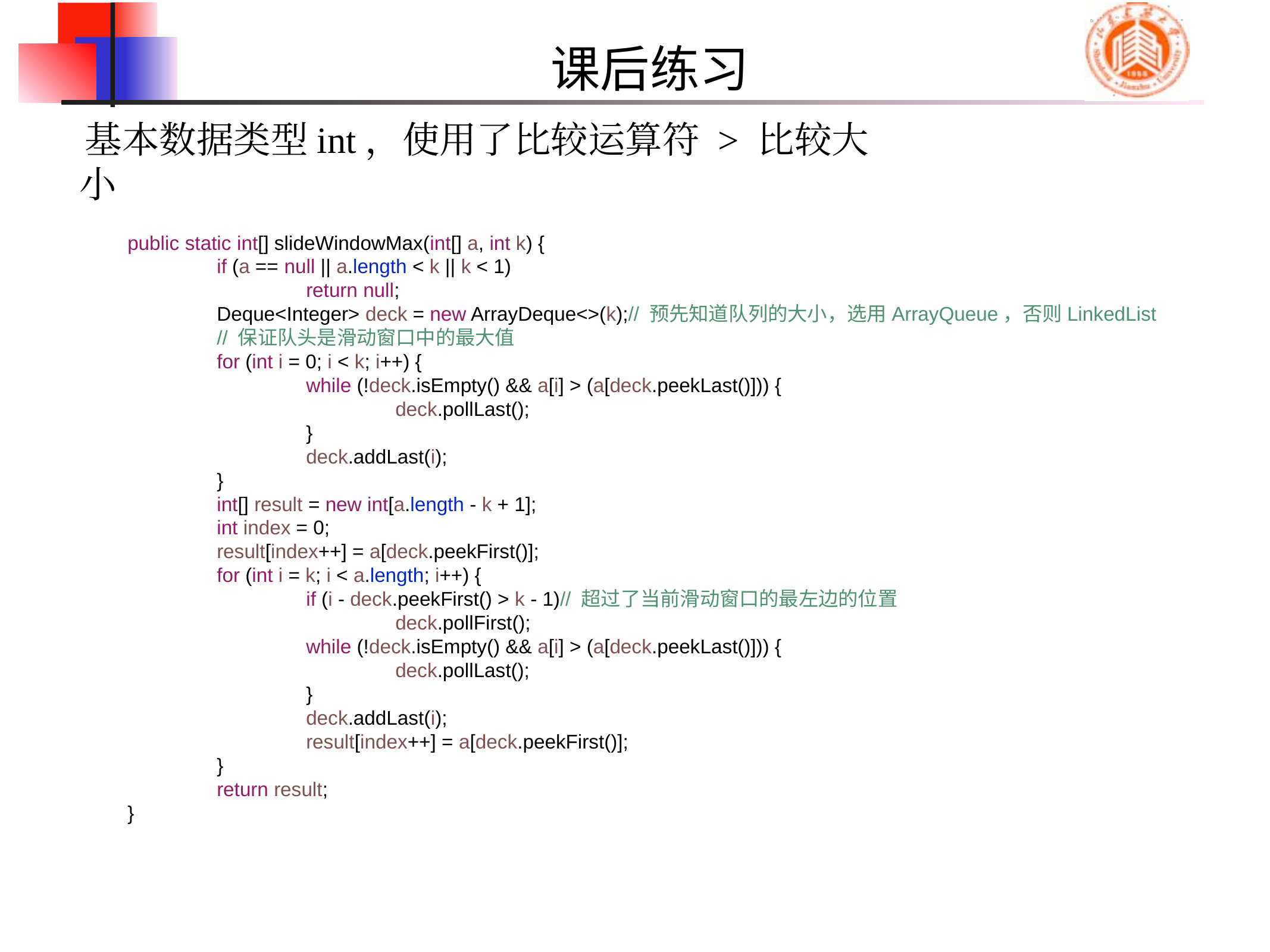

# 课后练习
基本数据类型int，使用了比较运算符 > 比较大小
	public static int[] slideWindowMax(int[] a, int k) {
		if (a == null || a.length < k || k < 1)
			return null;
		Deque<Integer> deck = new ArrayDeque<>(k);// 预先知道队列的大小，选用ArrayQueue，否则LinkedList
		// 保证队头是滑动窗口中的最大值
		for (int i = 0; i < k; i++) {
			while (!deck.isEmpty() && a[i] > (a[deck.peekLast()])) {
				deck.pollLast();
			}
			deck.addLast(i);
		}
		int[] result = new int[a.length - k + 1];
		int index = 0;
		result[index++] = a[deck.peekFirst()];
		for (int i = k; i < a.length; i++) {
			if (i - deck.peekFirst() > k - 1)// 超过了当前滑动窗口的最左边的位置
				deck.pollFirst();
			while (!deck.isEmpty() && a[i] > (a[deck.peekLast()])) {
				deck.pollLast();
			}
			deck.addLast(i);
			result[index++] = a[deck.peekFirst()];
		}
		return result;
	}